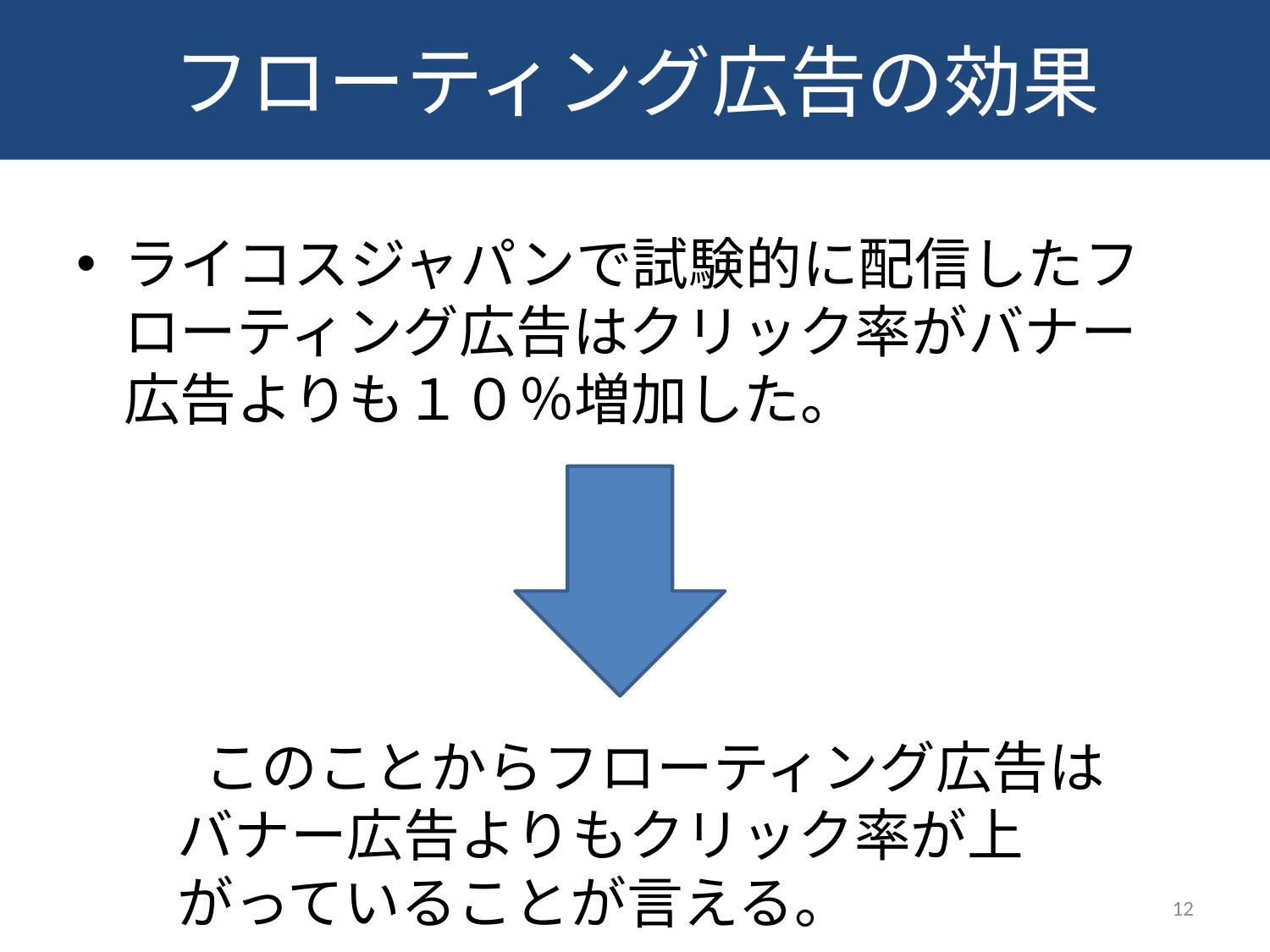

フローティング広告の効果
#
ライコスジャパンで試験的に配信したフローティング広告はクリック率がバナー広告よりも１０％増加した。

このことからフローティング広告は
バナー広告よりもクリック率が上がっていることが言える。
12